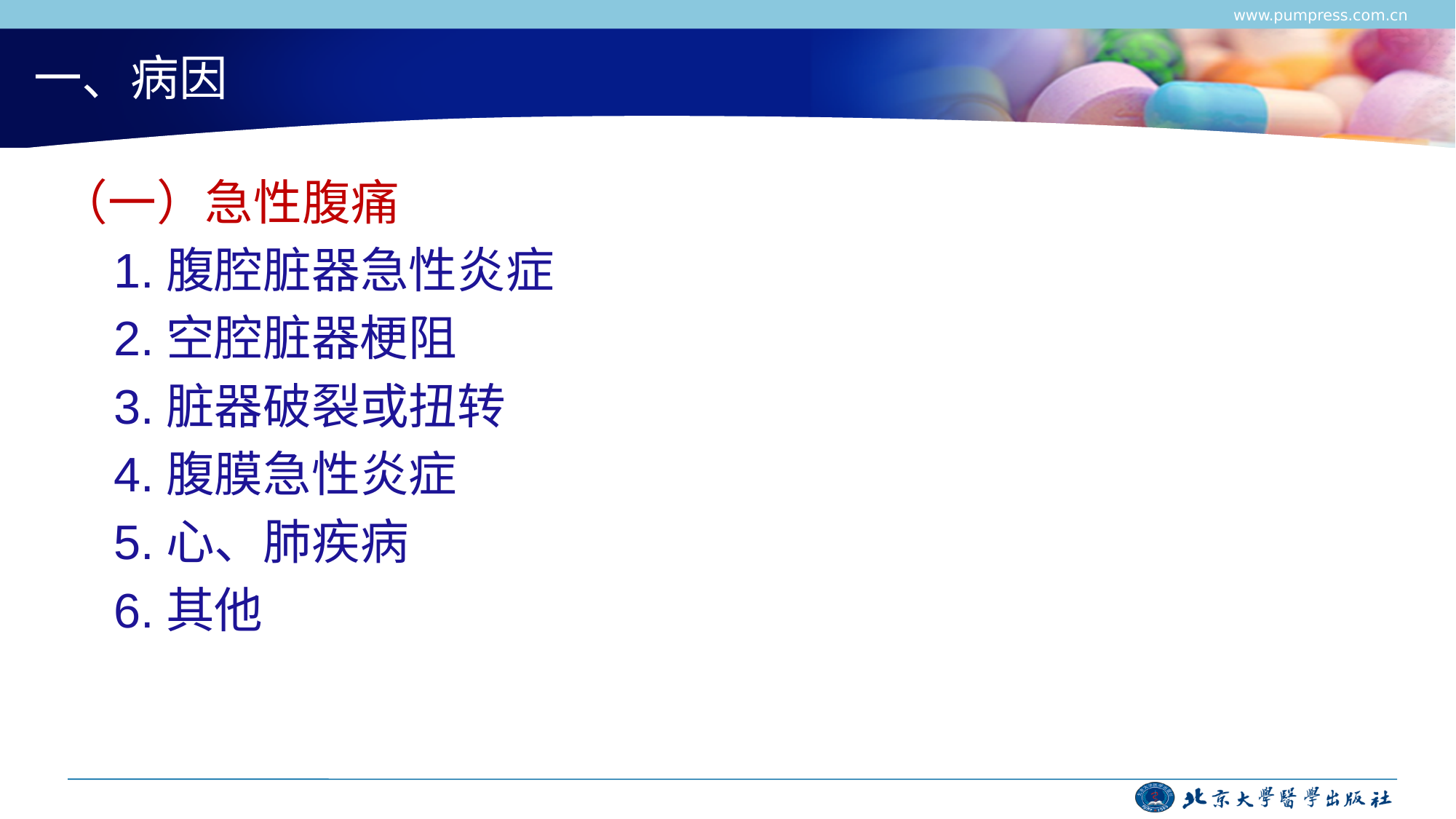

www.pumpress.com.cn
# 一、病因
（一）急性腹痛
1.腹腔脏器急性炎症
2.空腔脏器梗阻
3.脏器破裂或扭转
4.腹膜急性炎症
5.心、肺疾病
6.其他